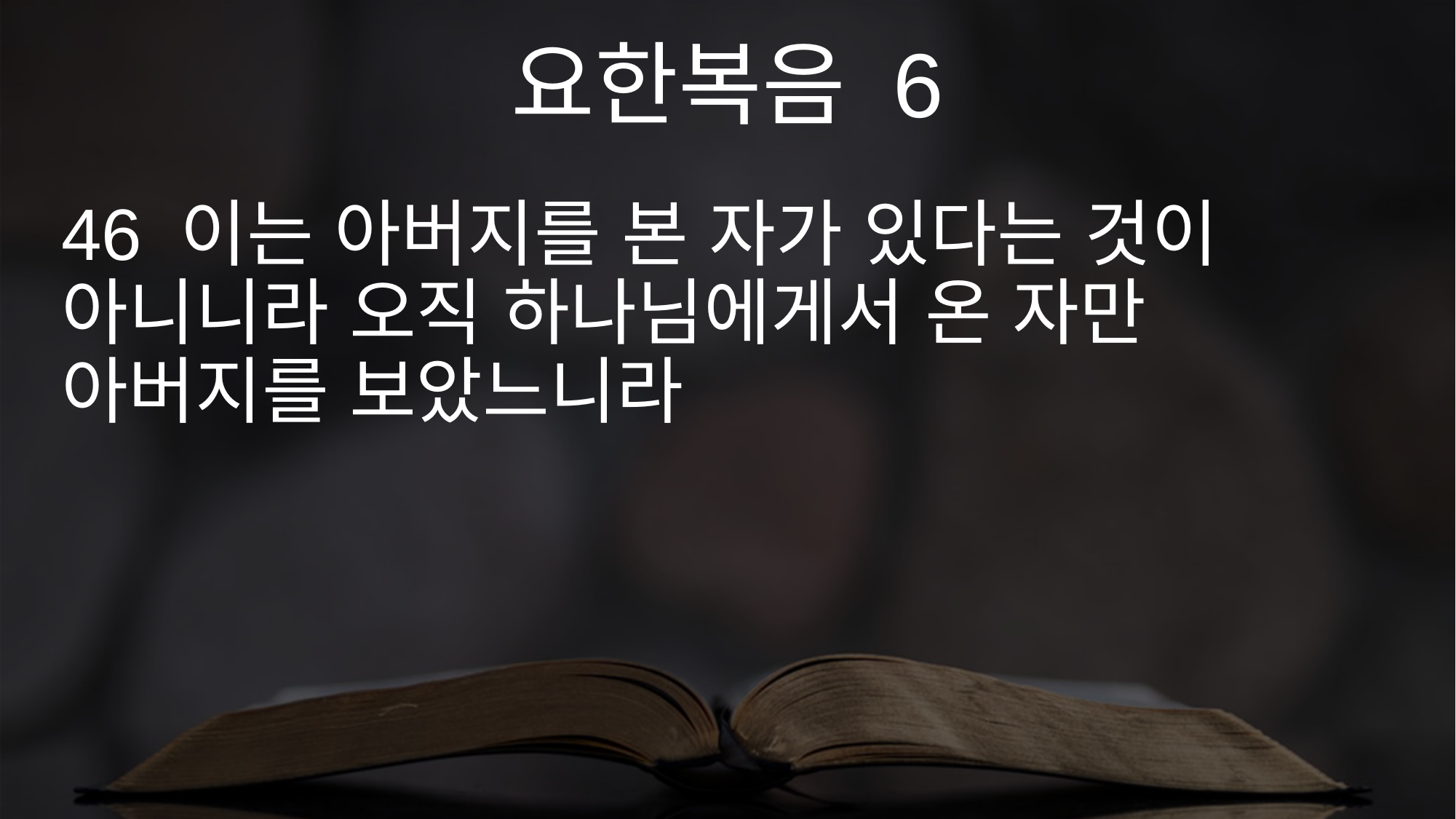

요한복음 6
46 이는 아버지를 본 자가 있다는 것이 아니니라 오직 하나님에게서 온 자만 아버지를 보았느니라